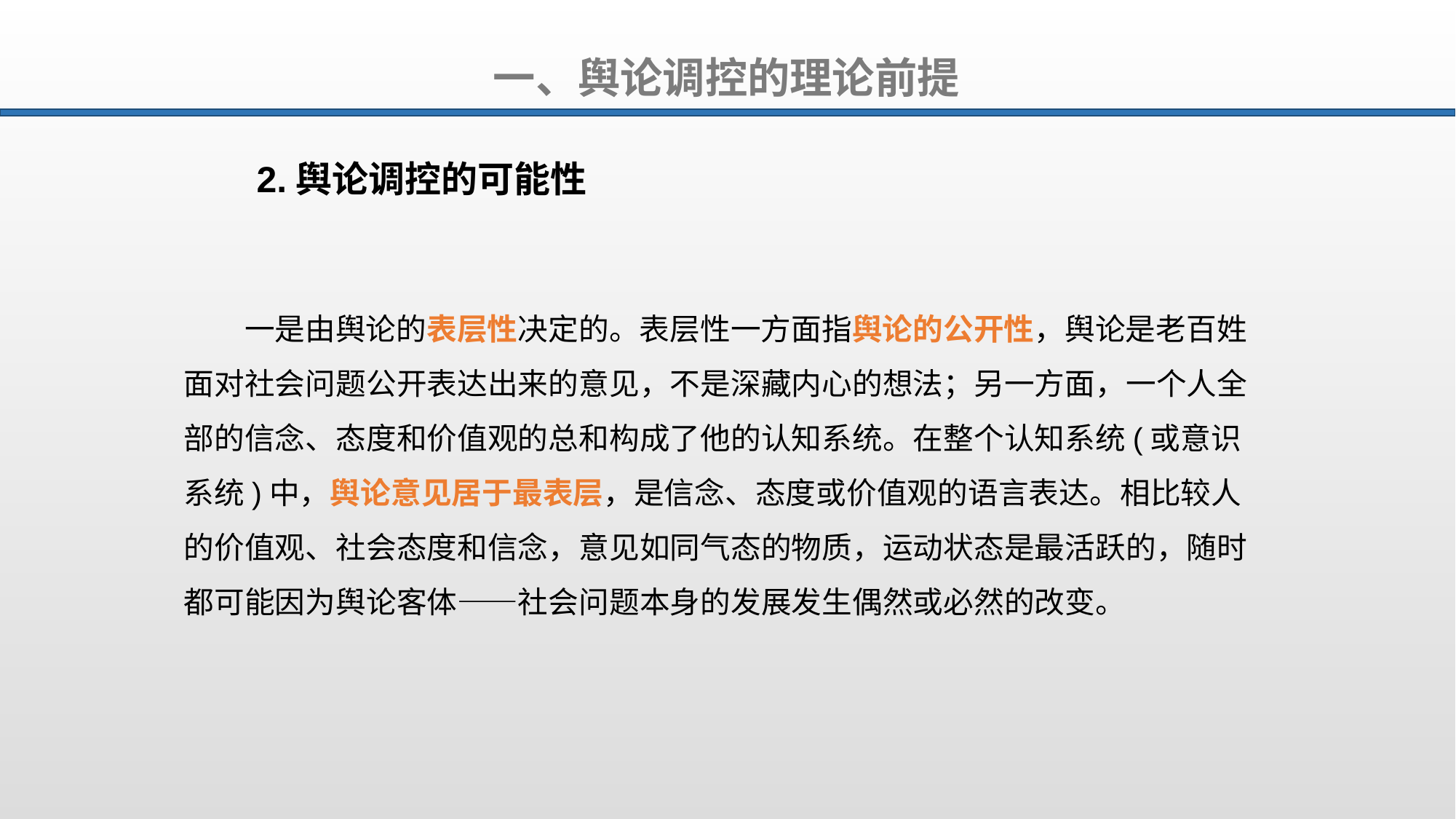

一、舆论调控的理论前提

2.舆论调控的可能性
一是由舆论的表层性决定的。表层性一方面指舆论的公开性，舆论是老百姓面对社会问题公开表达出来的意见，不是深藏内心的想法；另一方面，一个人全部的信念、态度和价值观的总和构成了他的认知系统。在整个认知系统(或意识系统)中，舆论意见居于最表层，是信念、态度或价值观的语言表达。相比较人的价值观、社会态度和信念，意见如同气态的物质，运动状态是最活跃的，随时都可能因为舆论客体——社会问题本身的发展发生偶然或必然的改变。